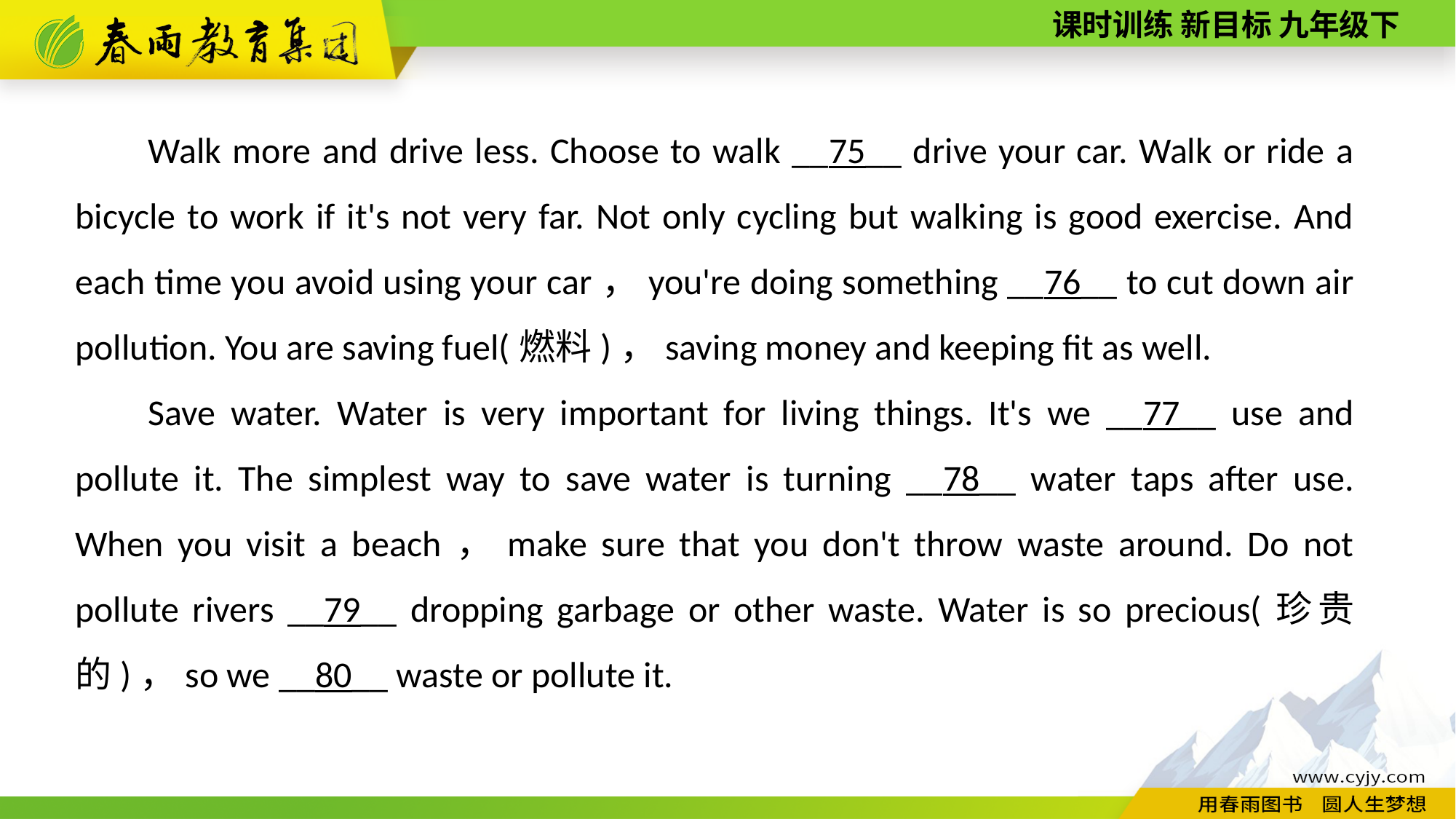

Walk more and drive less. Choose to walk __75__ drive your car. Walk or ride a bicycle to work if it's not very far. Not only cycling but walking is good exercise. And each time you avoid using your car，you're doing something __76__ to cut down air pollution. You are saving fuel(燃料)，saving money and keeping fit as well.
Save water. Water is very important for living things. It's we __77__ use and pollute it. The simplest way to save water is turning __78__ water taps after use. When you visit a beach，make sure that you don't throw waste around. Do not pollute rivers __79__ dropping garbage or other waste. Water is so precious(珍贵的)，so we __80__ waste or pollute it.